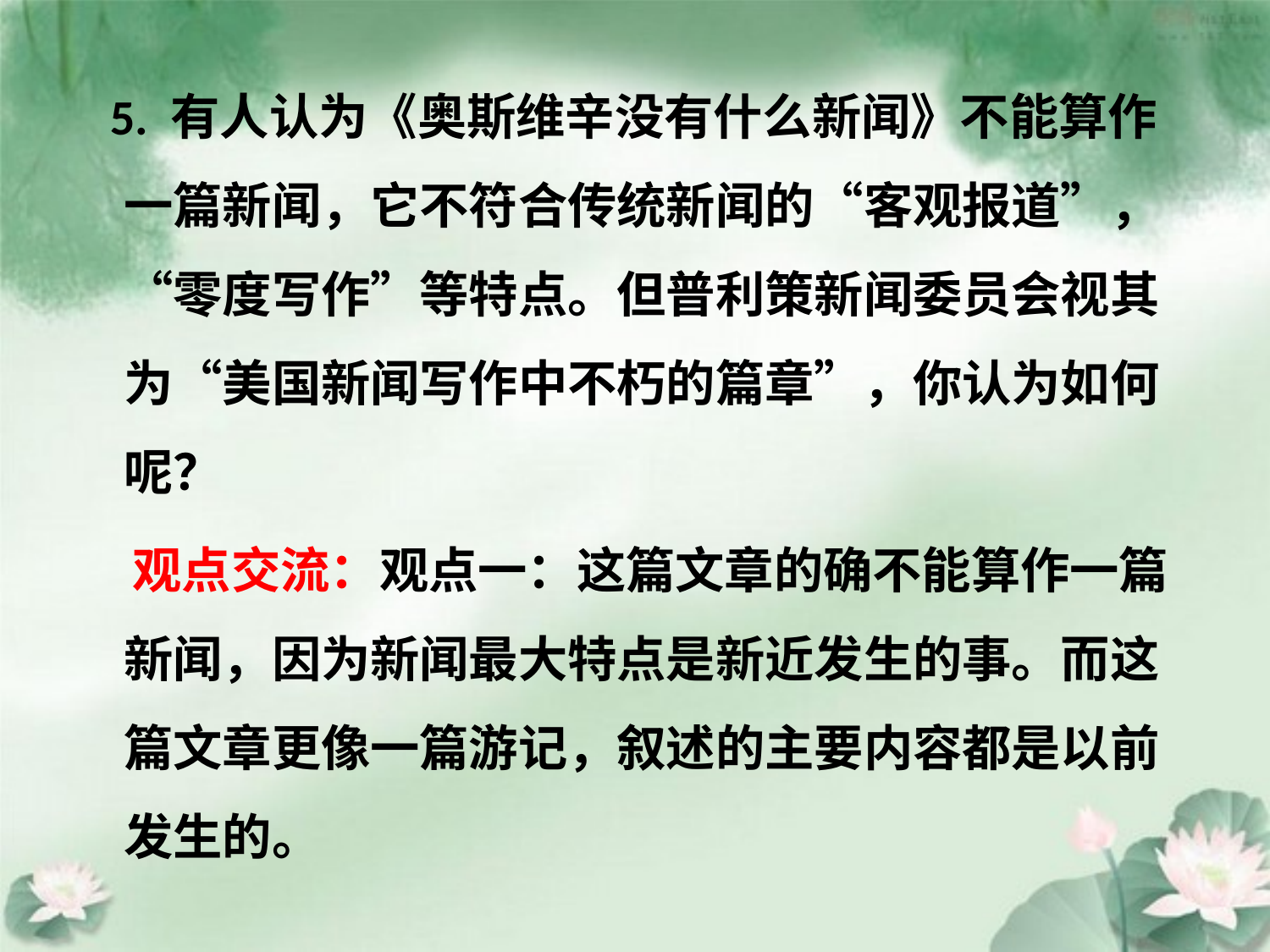

5. 有人认为《奥斯维辛没有什么新闻》不能算作一篇新闻，它不符合传统新闻的“客观报道”，“零度写作”等特点。但普利策新闻委员会视其为“美国新闻写作中不朽的篇章”，你认为如何呢？
    观点交流：观点一：这篇文章的确不能算作一篇新闻，因为新闻最大特点是新近发生的事。而这篇文章更像一篇游记，叙述的主要内容都是以前发生的。